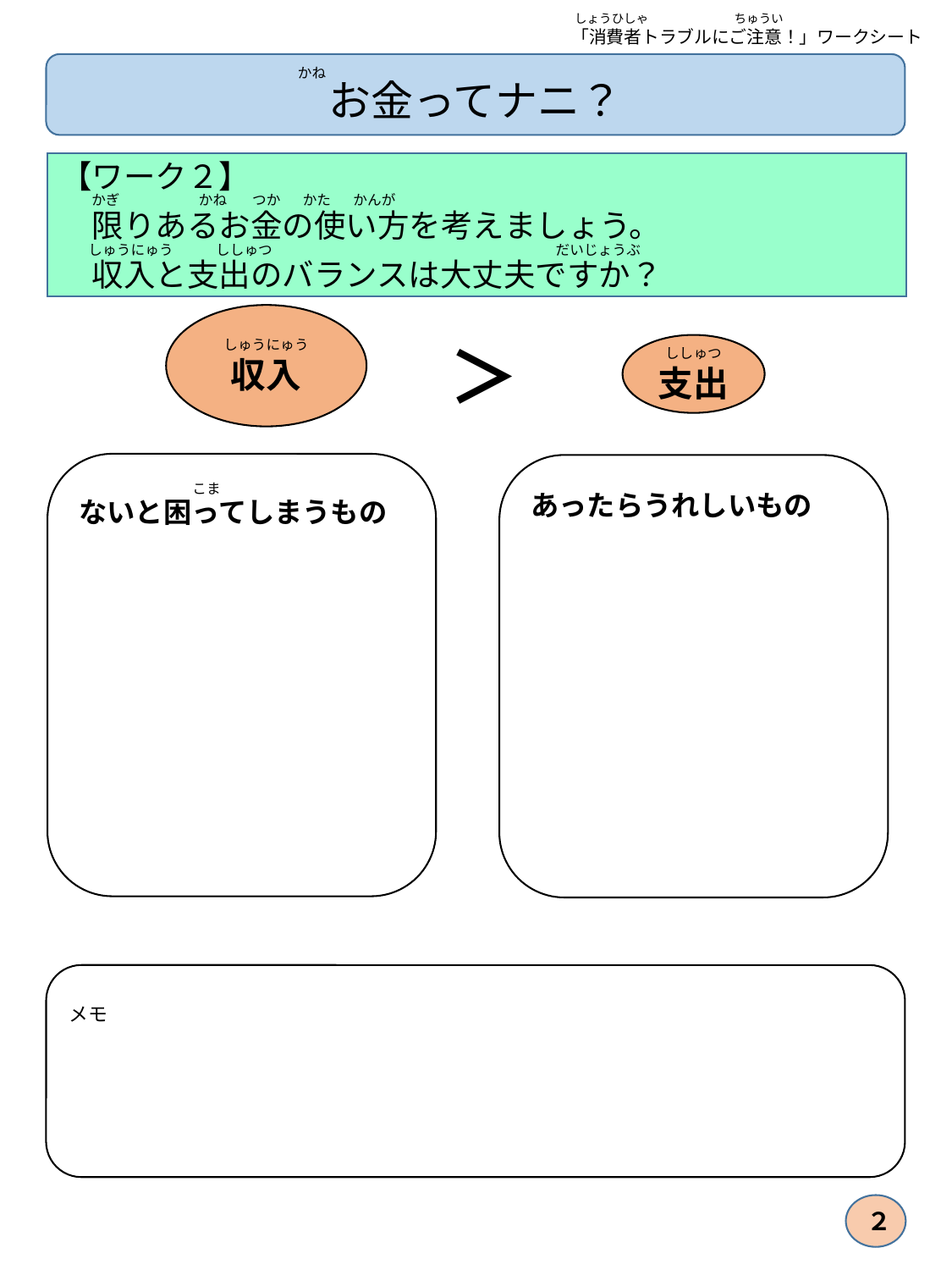

しょうひしゃ　　　　　　　ちゅうい
「消費者トラブルにご注意！」ワークシート
                                                                         かね
お金ってナニ？
【ワーク２】
　　 かぎ                         かね        つか       かた       かんが
　限りあるお金の使い方を考えましょう。
　　しゅうにゅう　　　ししゅつ　　　　　　　　　　　　　　　　　　　　だいじょうぶ
　収入と支出のバランスは大丈夫ですか？
しゅうにゅう
収入
＞
ししゅつ
支出
　　　　　　　　こま
ないと困ってしまうもの

あったらうれしいもの

メモ

２